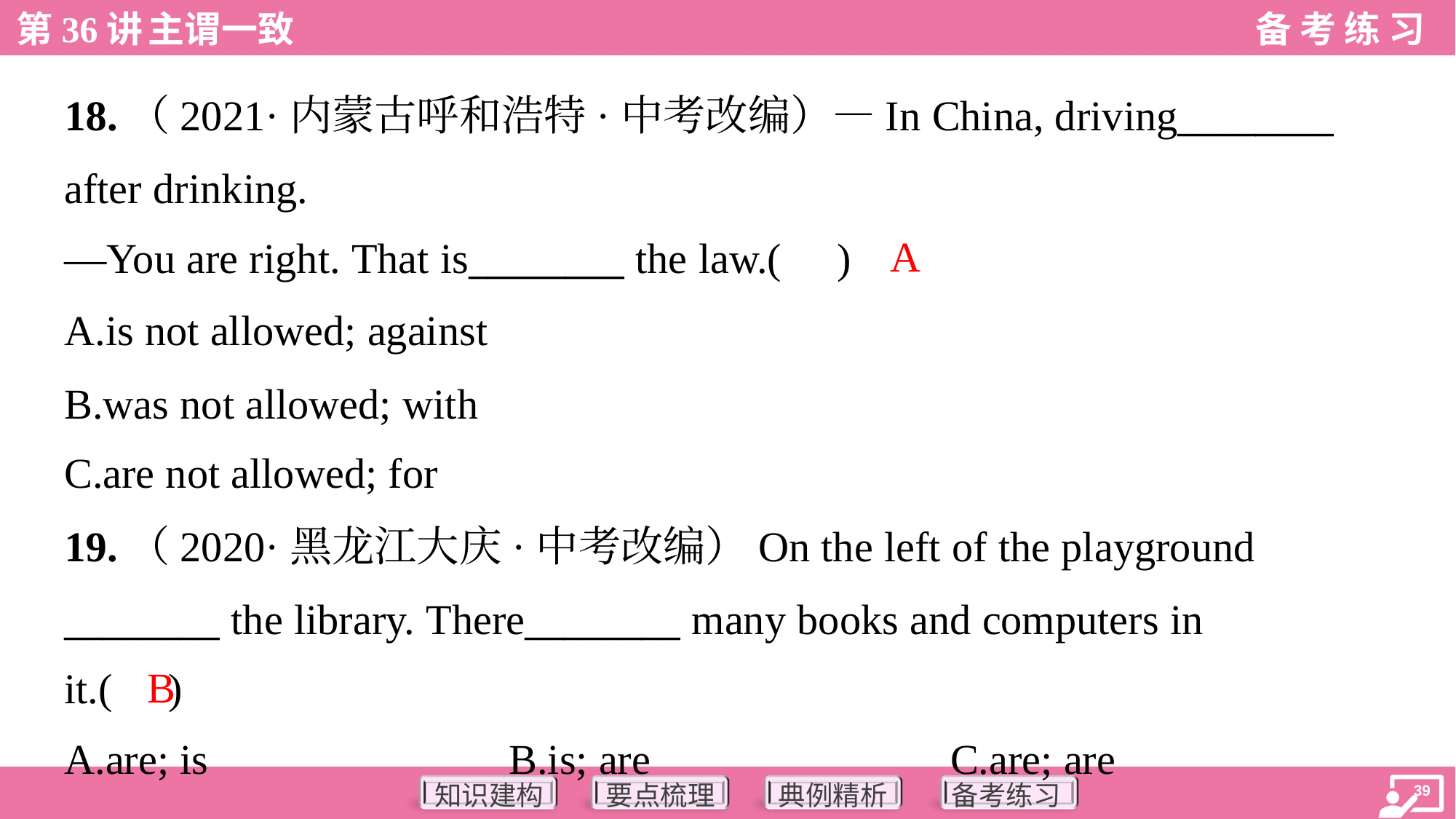

18.（2021·内蒙古呼和浩特·中考改编）—In China, driving________
after drinking.
—You are right. That is________ the law.(     )
A
A.is not allowed; against
B.was not allowed; with
C.are not allowed; for
19.（2020·黑龙江大庆·中考改编）On the left of the playground
________ the library. There________ many books and computers in
it.(     )
B
A.are; is	B.is; are	C.are; are